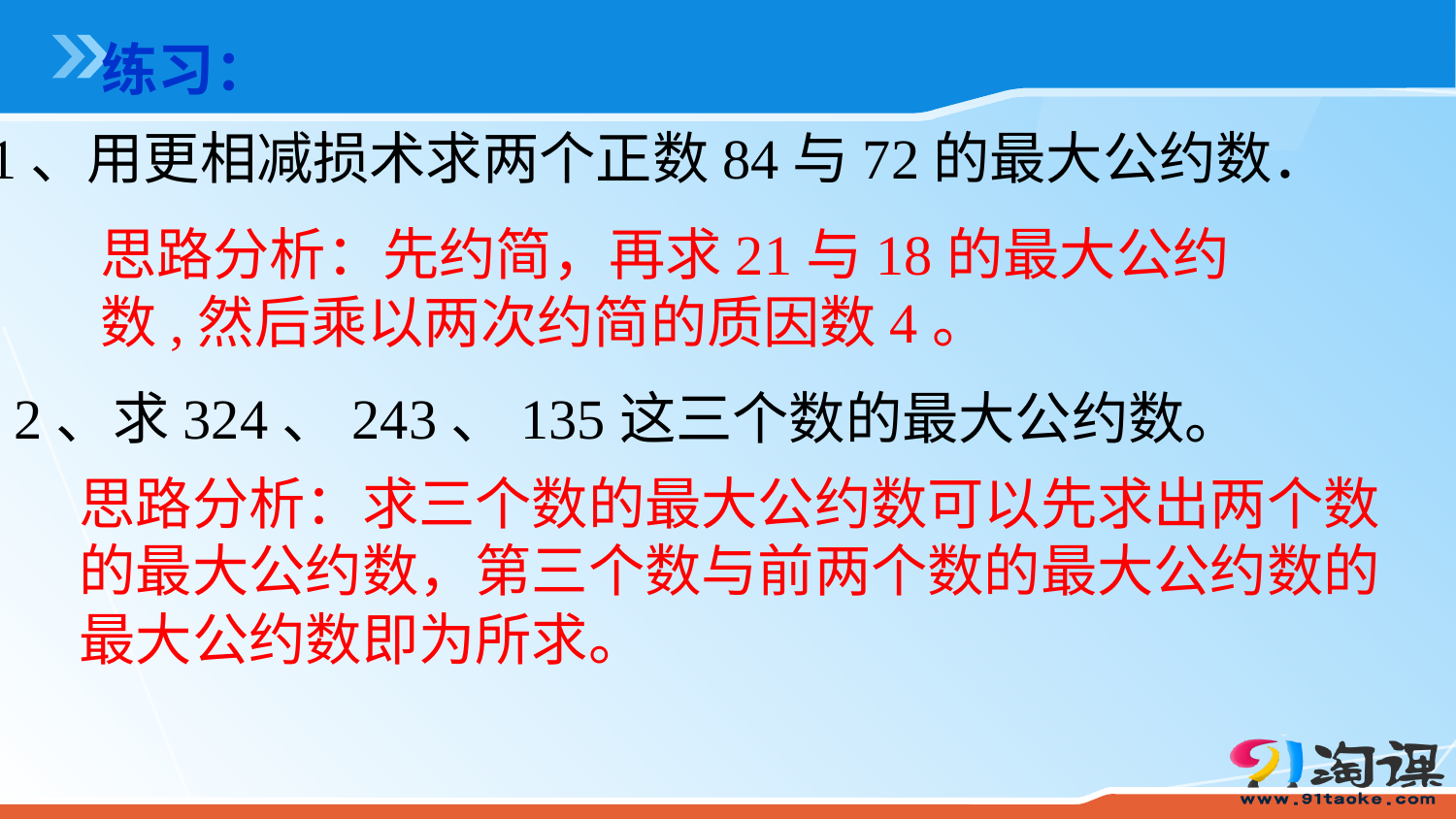

练习：
1、用更相减损术求两个正数84与72的最大公约数．
思路分析：先约简，再求21与18的最大公约数,然后乘以两次约简的质因数4。
2、求324、243、135这三个数的最大公约数。
思路分析：求三个数的最大公约数可以先求出两个数的最大公约数，第三个数与前两个数的最大公约数的最大公约数即为所求。